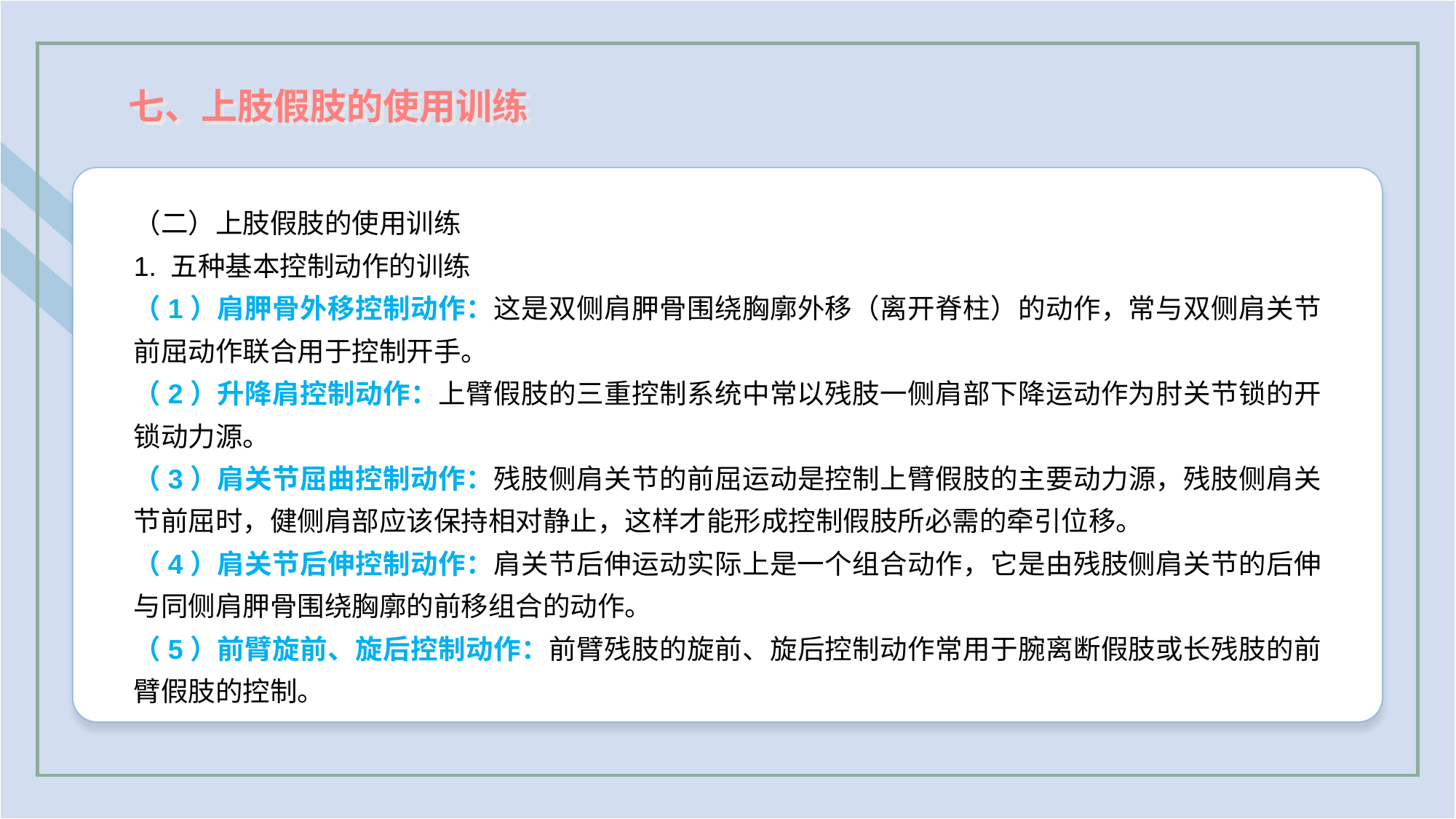

七、上肢假肢的使用训练

（二）上肢假肢的使用训练
1. 五种基本控制动作的训练
（1）肩胛骨外移控制动作：这是双侧肩胛骨围绕胸廓外移（离开脊柱）的动作，常与双侧肩关节前屈动作联合用于控制开手。
（2）升降肩控制动作：上臂假肢的三重控制系统中常以残肢一侧肩部下降运动作为肘关节锁的开锁动力源。
（3）肩关节屈曲控制动作：残肢侧肩关节的前屈运动是控制上臂假肢的主要动力源，残肢侧肩关节前屈时，健侧肩部应该保持相对静止，这样才能形成控制假肢所必需的牵引位移。
（4）肩关节后伸控制动作：肩关节后伸运动实际上是一个组合动作，它是由残肢侧肩关节的后伸与同侧肩胛骨围绕胸廓的前移组合的动作。
（5）前臂旋前、旋后控制动作：前臂残肢的旋前、旋后控制动作常用于腕离断假肢或长残肢的前臂假肢的控制。